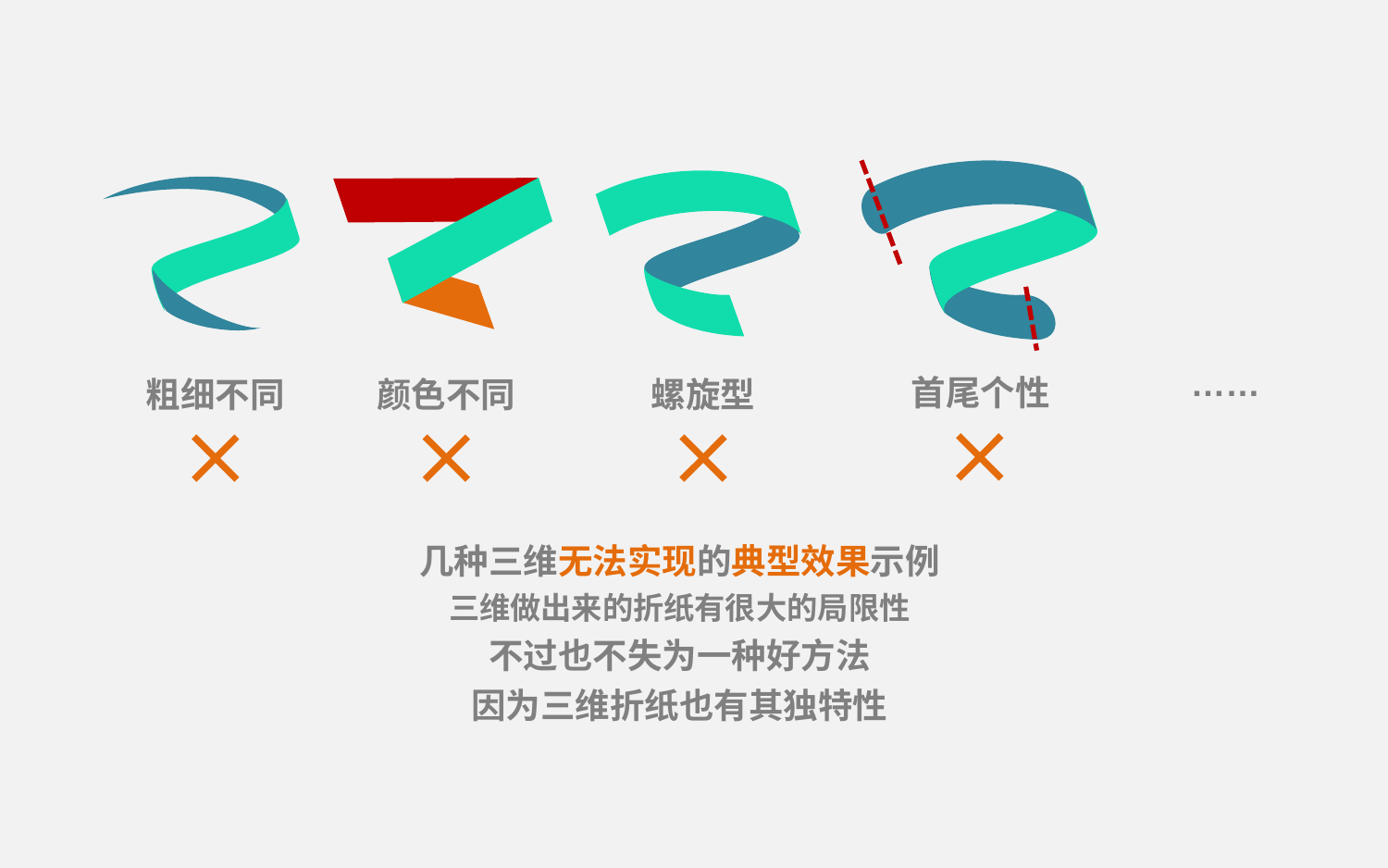

……
首尾个性
粗细不同
颜色不同
螺旋型

几种三维无法实现的典型效果示例
三维做出来的折纸有很大的局限性
不过也不失为一种好方法
因为三维折纸也有其独特性